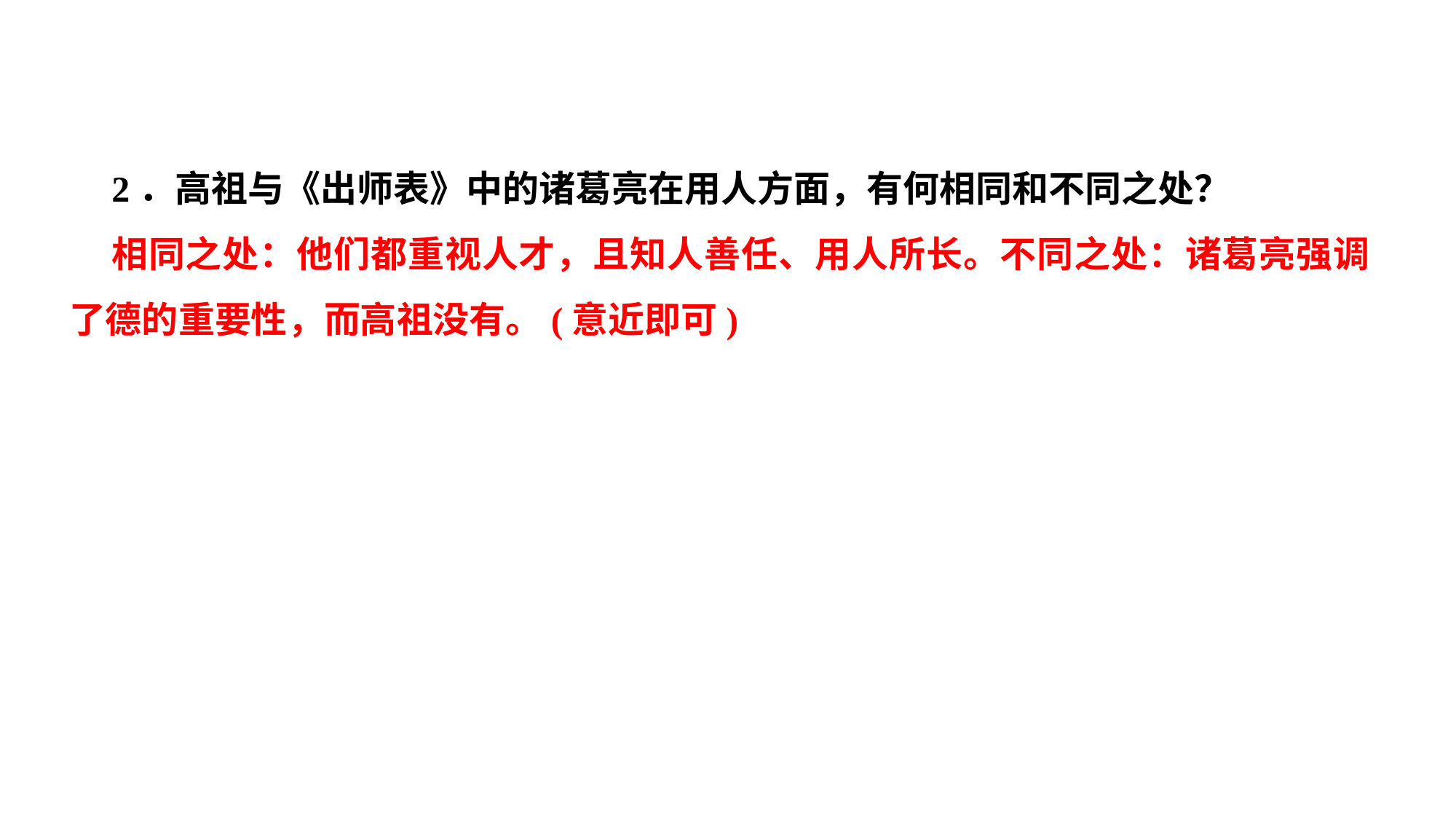

2．高祖与《出师表》中的诸葛亮在用人方面，有何相同和不同之处？
相同之处：他们都重视人才，且知人善任、用人所长。不同之处：诸葛亮强调了德的重要性，而高祖没有。(意近即可)